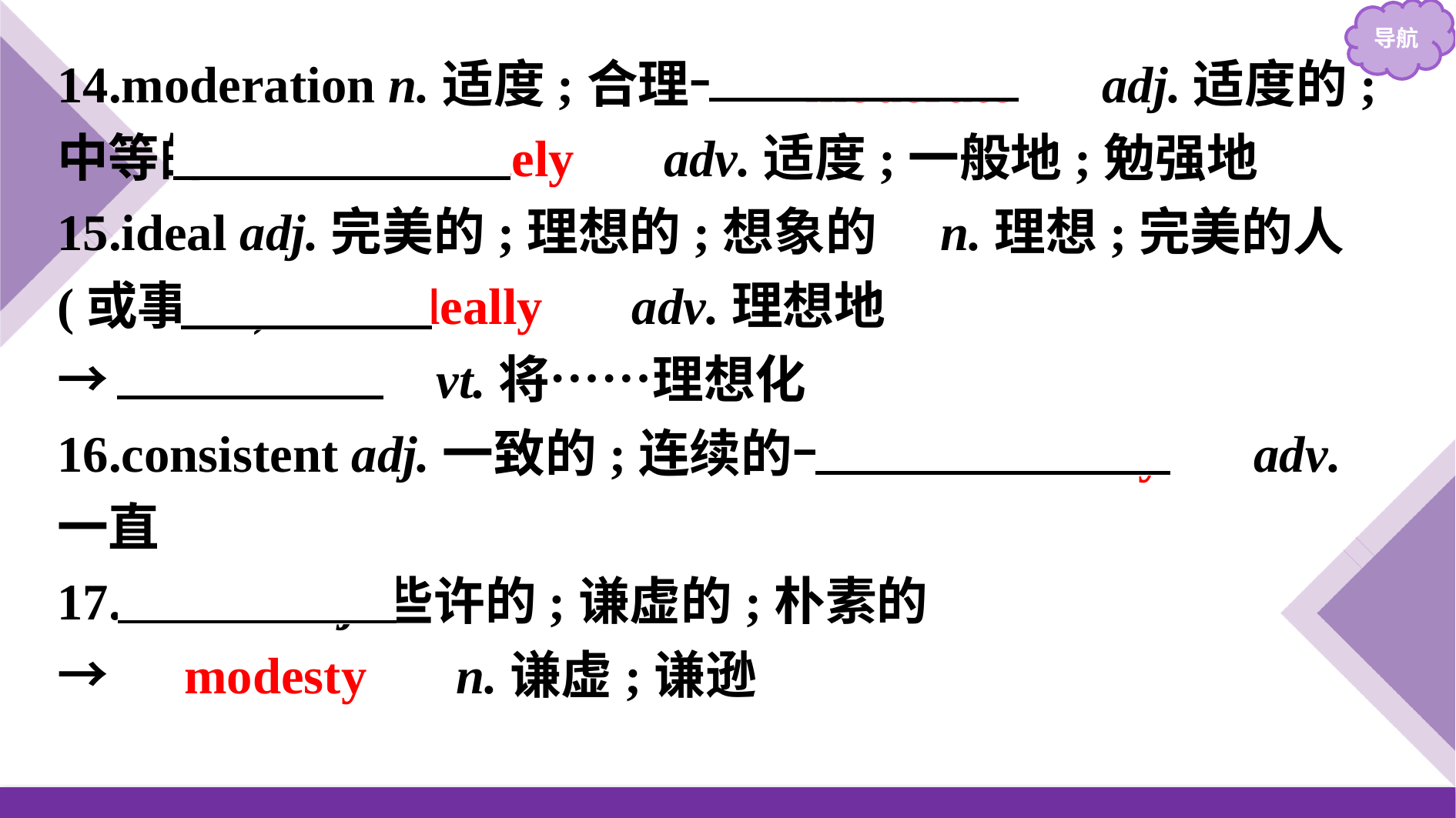

14.moderation n.适度;合理→　moderate　 adj.适度的;中等的→　moderately　 adv.适度;一般地;勉强地
15.ideal adj.完美的;理想的;想象的　n.理想;完美的人(或事物)→　ideally　 adv.理想地
→　idealise　 vt.将……理想化
16.consistent adj.一致的;连续的→　consistently　 adv.一直
17.modest adj.些许的;谦虚的;朴素的
→　modesty　 n.谦虚;谦逊